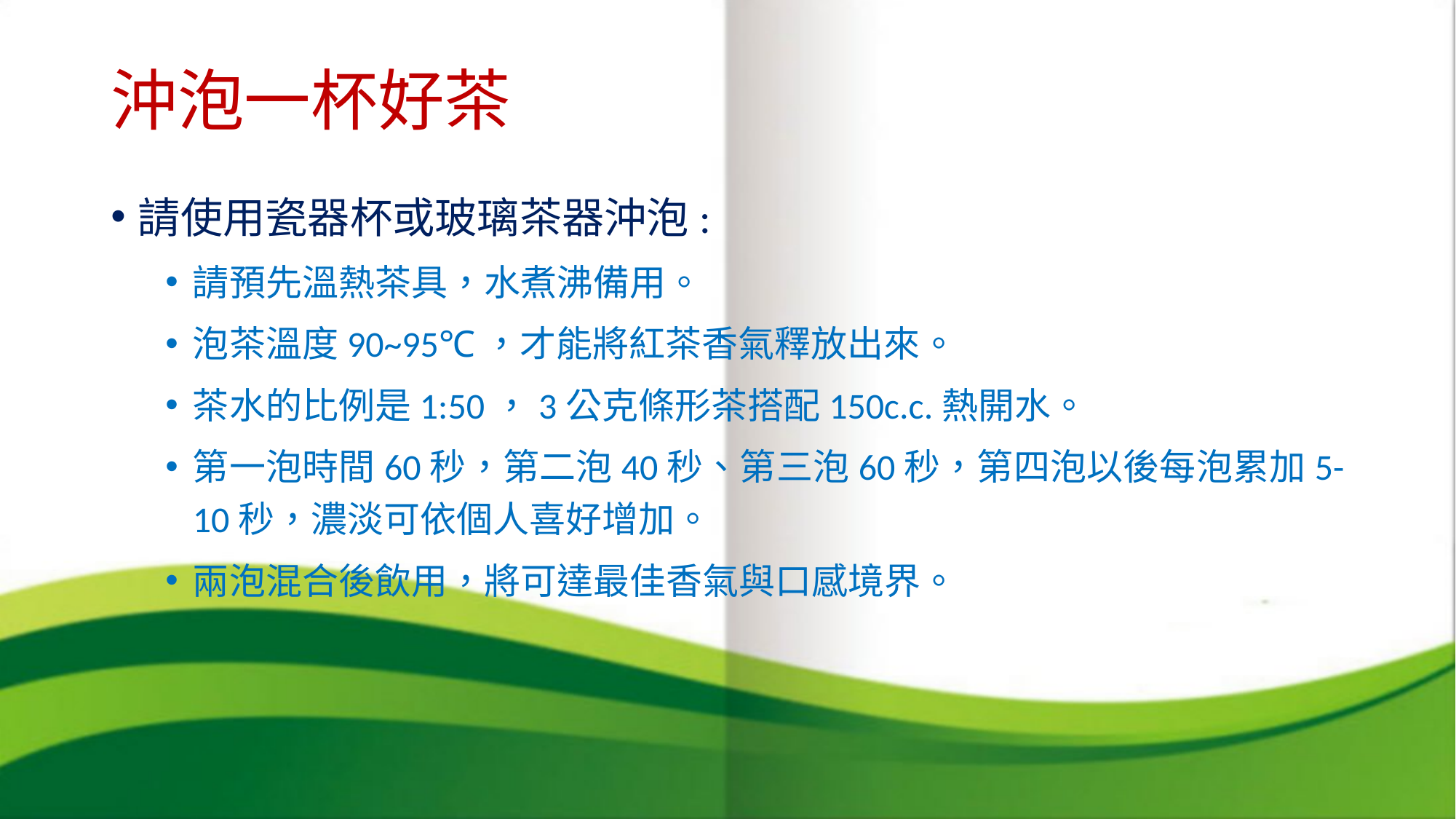

# 沖泡一杯好茶
請使用瓷器杯或玻璃茶器沖泡:
請預先溫熱茶具，水煮沸備用。
泡茶溫度90~95℃，才能將紅茶香氣釋放出來。
茶水的比例是1:50，3公克條形茶搭配150c.c.熱開水。
第一泡時間60秒，第二泡40秒、第三泡60秒，第四泡以後每泡累加5-10秒，濃淡可依個人喜好增加。
兩泡混合後飲用，將可達最佳香氣與口感境界。